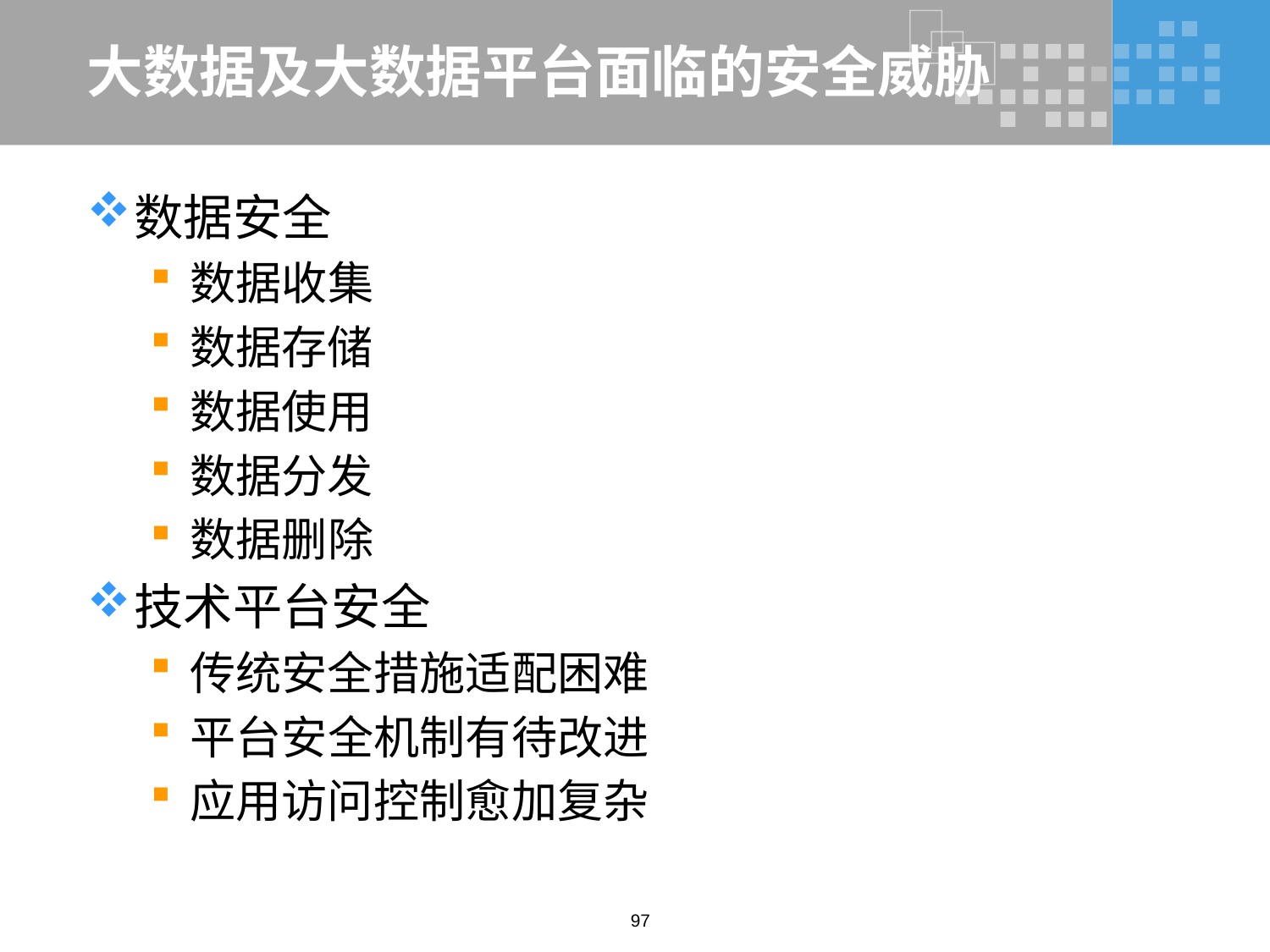

# 大数据及大数据平台面临的安全威胁
数据安全
数据收集
数据存储
数据使用
数据分发
数据删除
技术平台安全
传统安全措施适配困难
平台安全机制有待改进
应用访问控制愈加复杂

97